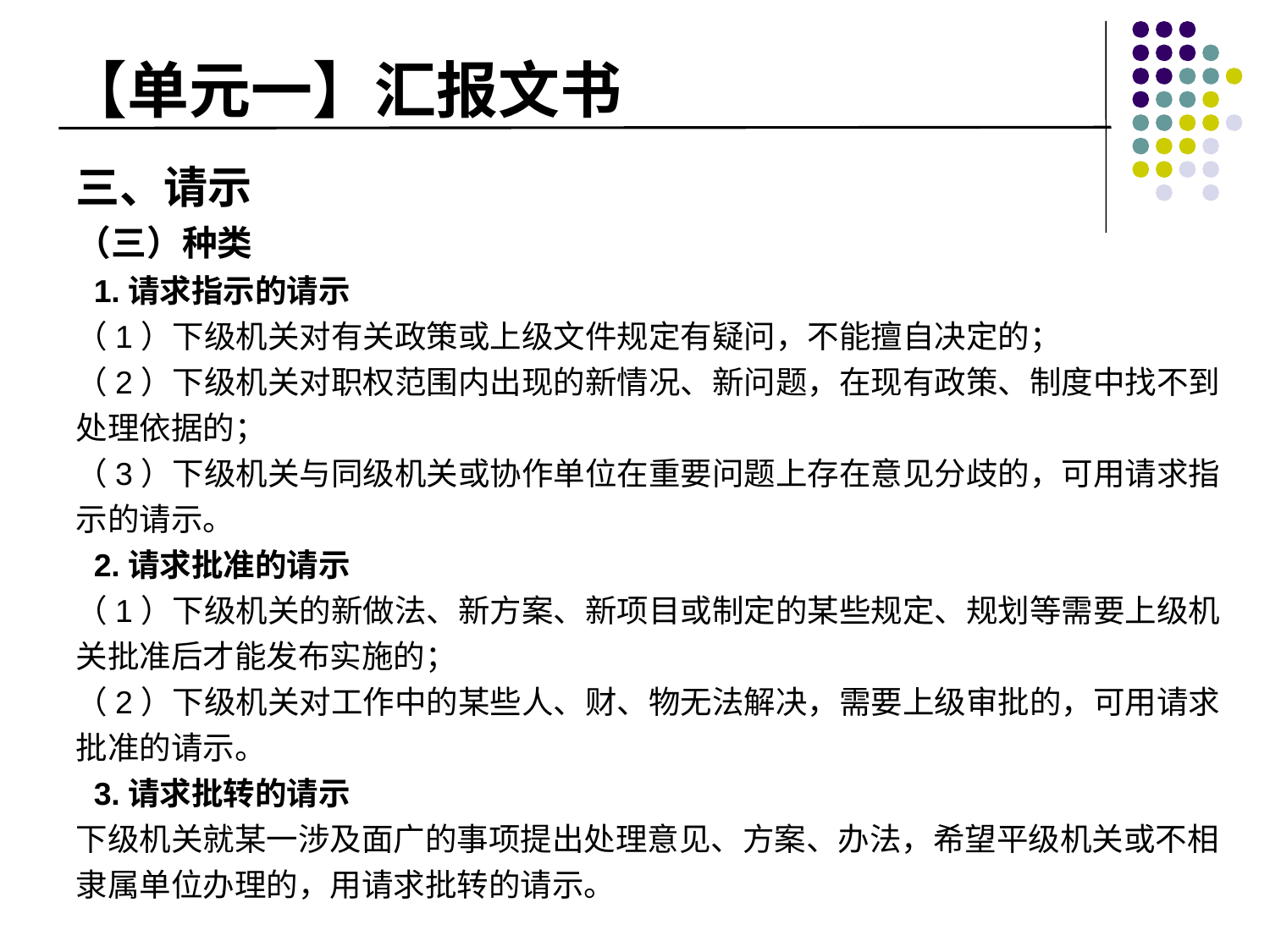

# 【单元一】汇报文书
三、请示
（三）种类
  1.请求指示的请示
（1）下级机关对有关政策或上级文件规定有疑问，不能擅自决定的；
（2）下级机关对职权范围内出现的新情况、新问题，在现有政策、制度中找不到处理依据的；
（3）下级机关与同级机关或协作单位在重要问题上存在意见分歧的，可用请求指示的请示。
  2.请求批准的请示
（1）下级机关的新做法、新方案、新项目或制定的某些规定、规划等需要上级机关批准后才能发布实施的；
（2）下级机关对工作中的某些人、财、物无法解决，需要上级审批的，可用请求批准的请示。
  3.请求批转的请示
下级机关就某一涉及面广的事项提出处理意见、方案、办法，希望平级机关或不相隶属单位办理的，用请求批转的请示。